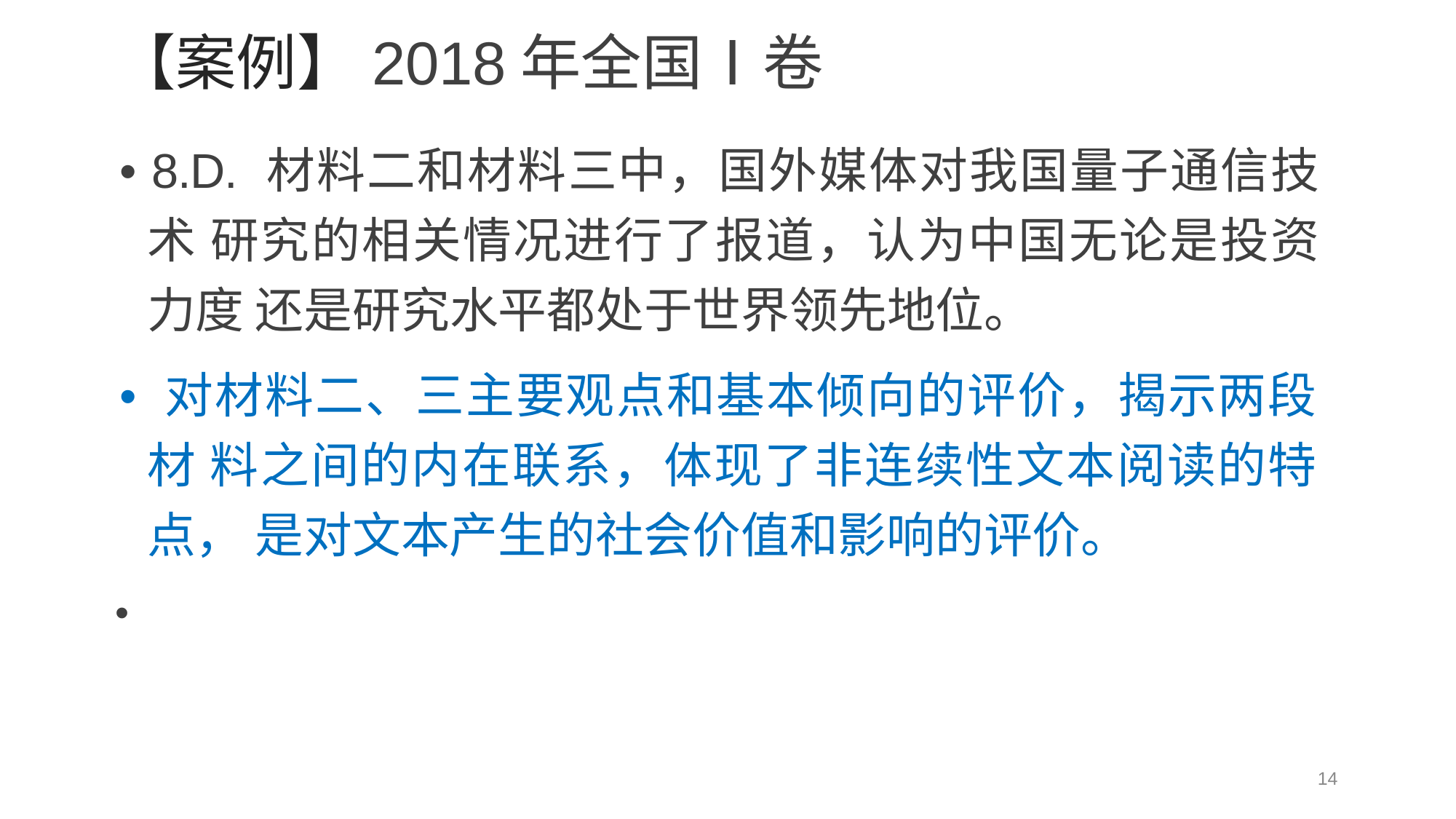

【案例】2018年全国Ⅰ卷
• 8.D. 材料二和材料三中，国外媒体对我国量子通信技术 研究的相关情况进行了报道，认为中国无论是投资力度 还是研究水平都处于世界领先地位。
• 对材料二、三主要观点和基本倾向的评价，揭示两段材 料之间的内在联系，体现了非连续性文本阅读的特点， 是对文本产生的社会价值和影响的评价。
•
14